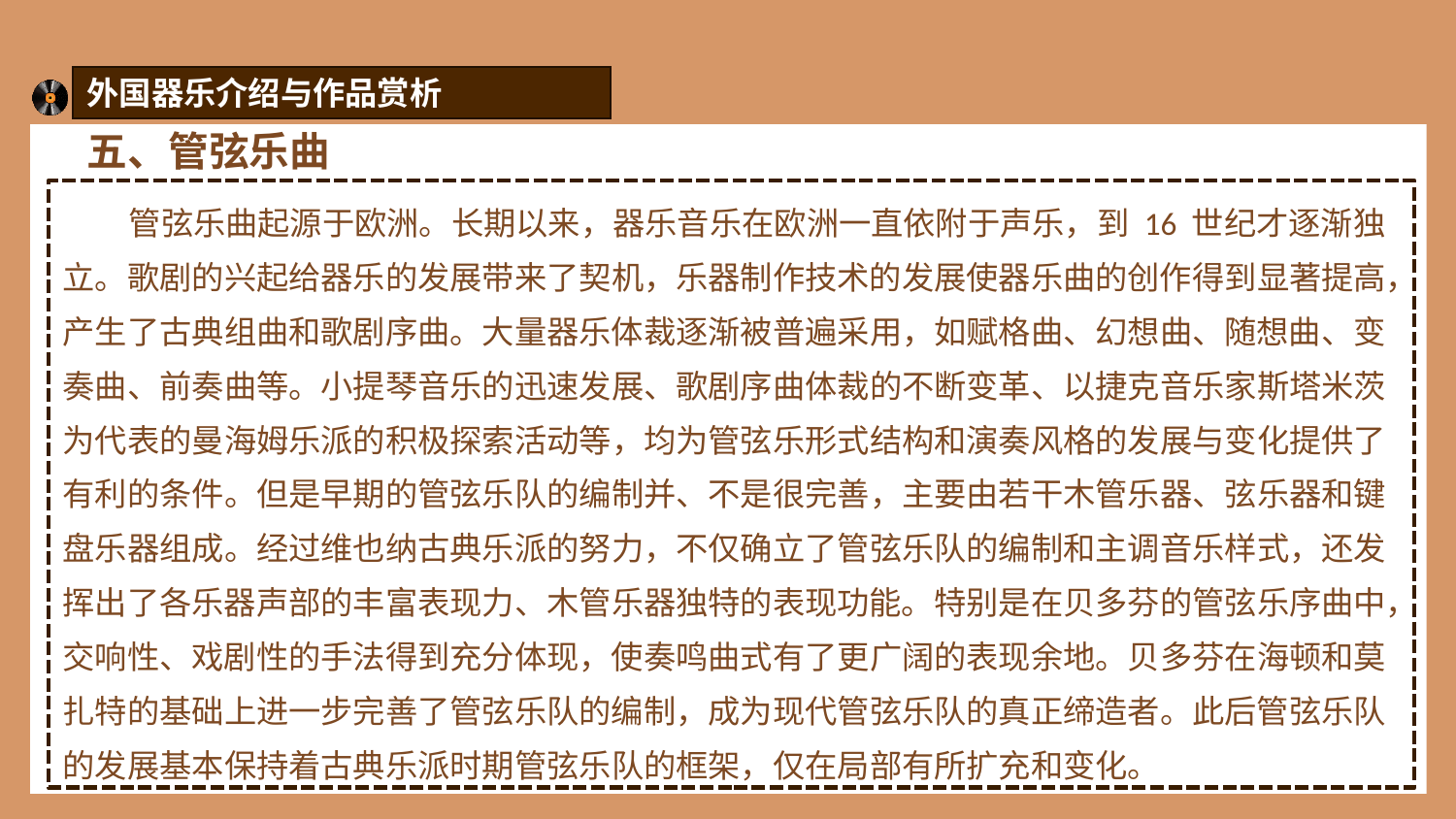

外国器乐介绍与作品赏析
五、管弦乐曲
        管弦乐曲起源于欧洲。长期以来，器乐音乐在欧洲一直依附于声乐，到 16 世纪才逐渐独立。歌剧的兴起给器乐的发展带来了契机，乐器制作技术的发展使器乐曲的创作得到显著提高，产生了古典组曲和歌剧序曲。大量器乐体裁逐渐被普遍采用，如赋格曲、幻想曲、随想曲、变奏曲、前奏曲等。小提琴音乐的迅速发展、歌剧序曲体裁的不断变革、以捷克音乐家斯塔米茨为代表的曼海姆乐派的积极探索活动等，均为管弦乐形式结构和演奏风格的发展与变化提供了有利的条件。但是早期的管弦乐队的编制并、不是很完善，主要由若干木管乐器、弦乐器和键盘乐器组成。经过维也纳古典乐派的努力，不仅确立了管弦乐队的编制和主调音乐样式，还发挥出了各乐器声部的丰富表现力、木管乐器独特的表现功能。特别是在贝多芬的管弦乐序曲中，交响性、戏剧性的手法得到充分体现，使奏鸣曲式有了更广阔的表现余地。贝多芬在海顿和莫扎特的基础上进一步完善了管弦乐队的编制，成为现代管弦乐队的真正缔造者。此后管弦乐队的发展基本保持着古典乐派时期管弦乐队的框架，仅在局部有所扩充和变化。